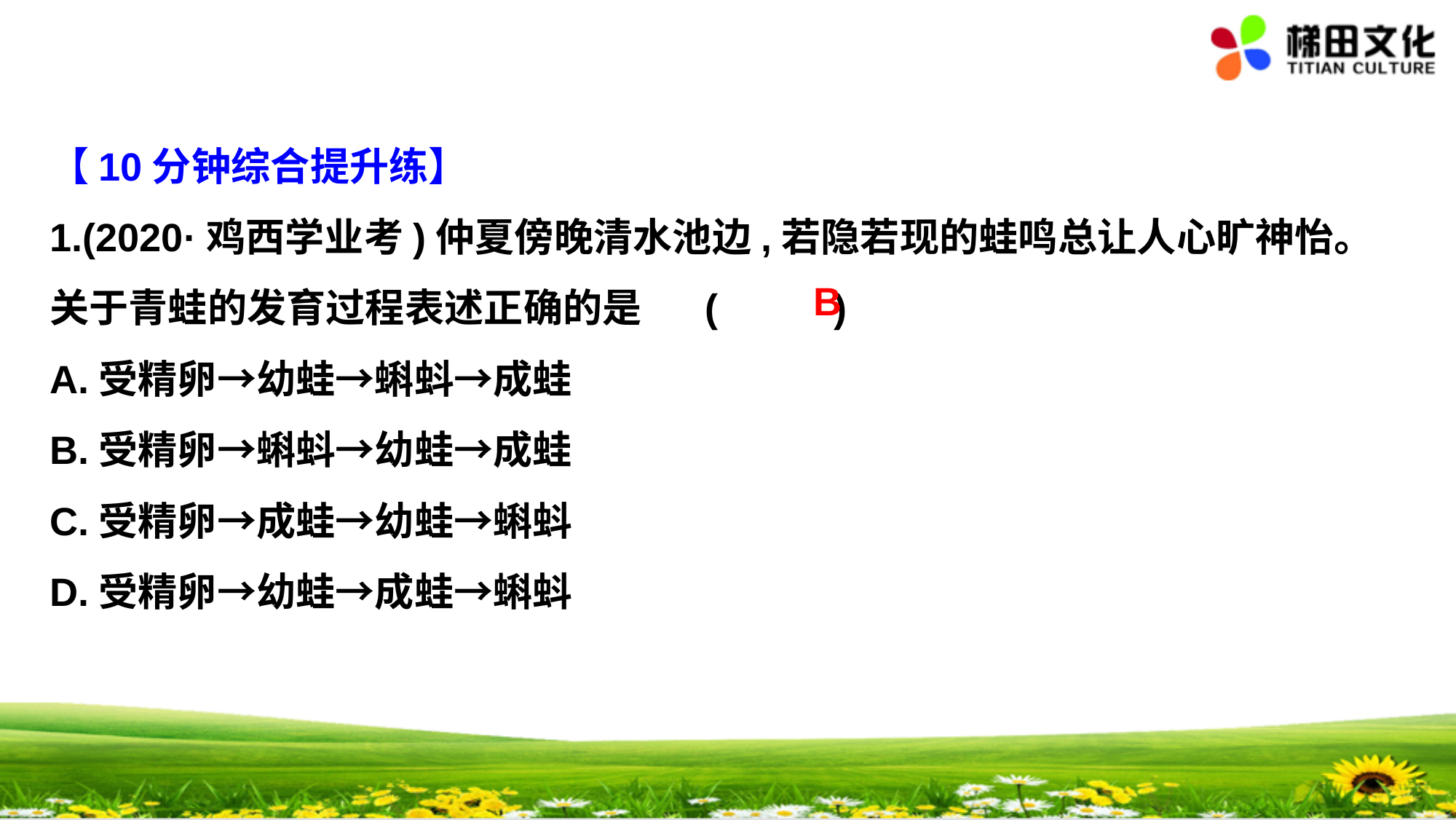

【10分钟综合提升练】
1.(2020·鸡西学业考)仲夏傍晚清水池边,若隐若现的蛙鸣总让人心旷神怡。
关于青蛙的发育过程表述正确的是	(　  　)
A.受精卵→幼蛙→蝌蚪→成蛙
B.受精卵→蝌蚪→幼蛙→成蛙
C.受精卵→成蛙→幼蛙→蝌蚪
D.受精卵→幼蛙→成蛙→蝌蚪
B